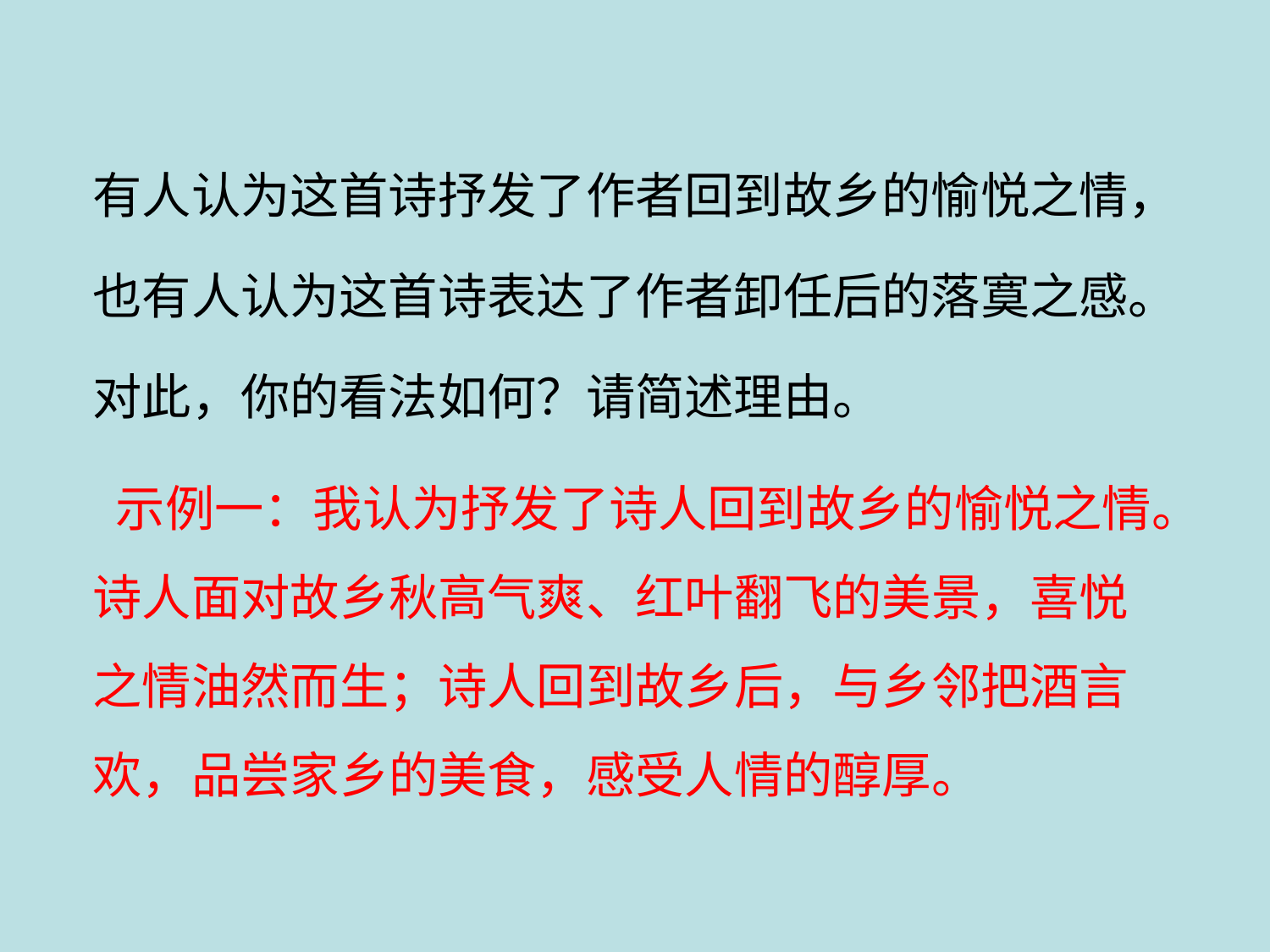

有人认为这首诗抒发了作者回到故乡的愉悦之情，也有人认为这首诗表达了作者卸任后的落寞之感。对此，你的看法如何？请简述理由。
 示例一：我认为抒发了诗人回到故乡的愉悦之情。诗人面对故乡秋高气爽、红叶翻飞的美景，喜悦之情油然而生；诗人回到故乡后，与乡邻把酒言欢，品尝家乡的美食，感受人情的醇厚。